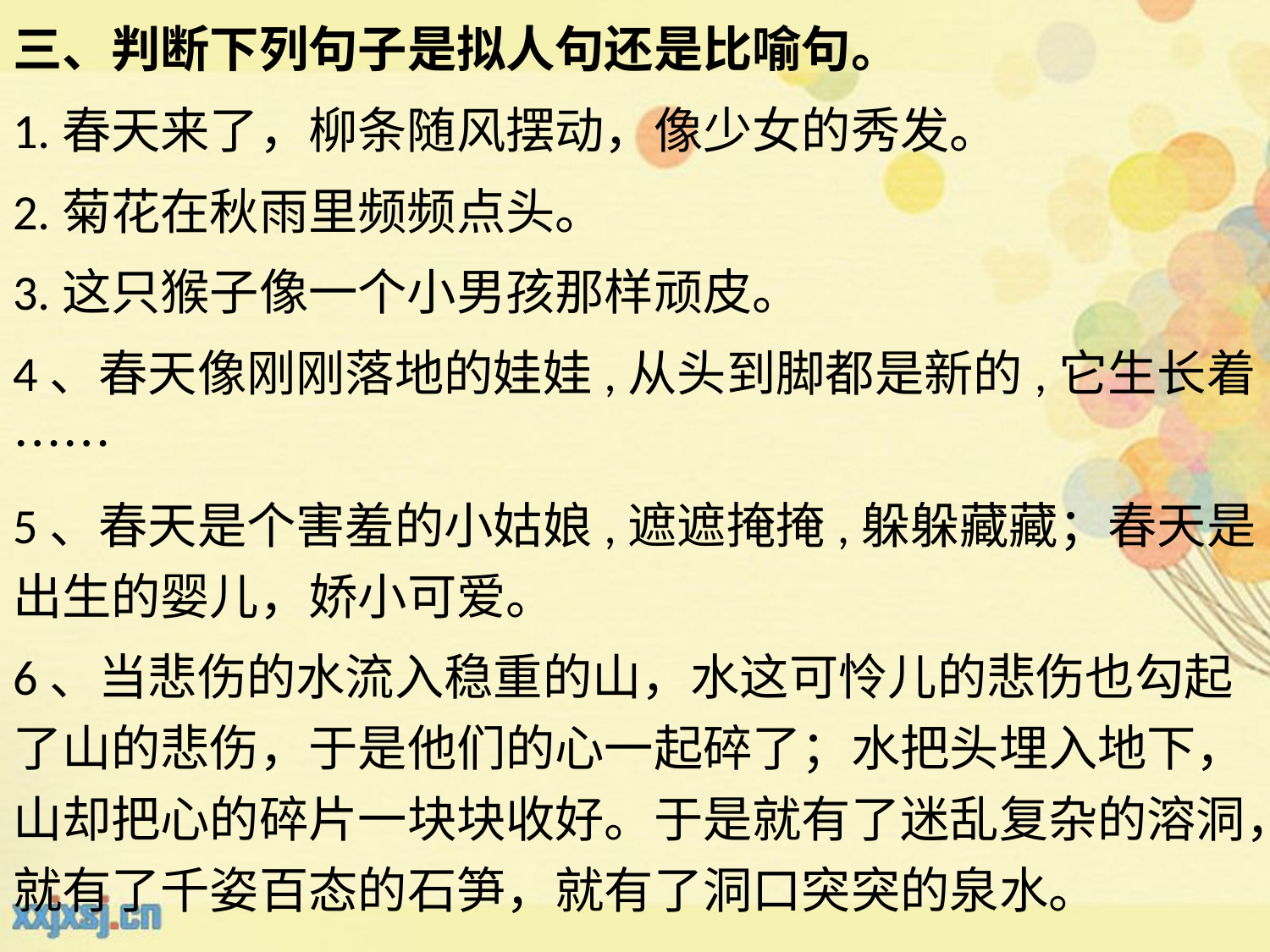

三、判断下列句子是拟人句还是比喻句。
1.春天来了，柳条随风摆动，像少女的秀发。
2.菊花在秋雨里频频点头。
3.这只猴子像一个小男孩那样顽皮。
4、春天像刚刚落地的娃娃,从头到脚都是新的,它生长着……
5、春天是个害羞的小姑娘,遮遮掩掩,躲躲藏藏；春天是出生的婴儿，娇小可爱。
6、当悲伤的水流入稳重的山，水这可怜儿的悲伤也勾起了山的悲伤，于是他们的心一起碎了；水把头埋入地下，山却把心的碎片一块块收好。于是就有了迷乱复杂的溶洞，就有了千姿百态的石笋，就有了洞口突突的泉水。